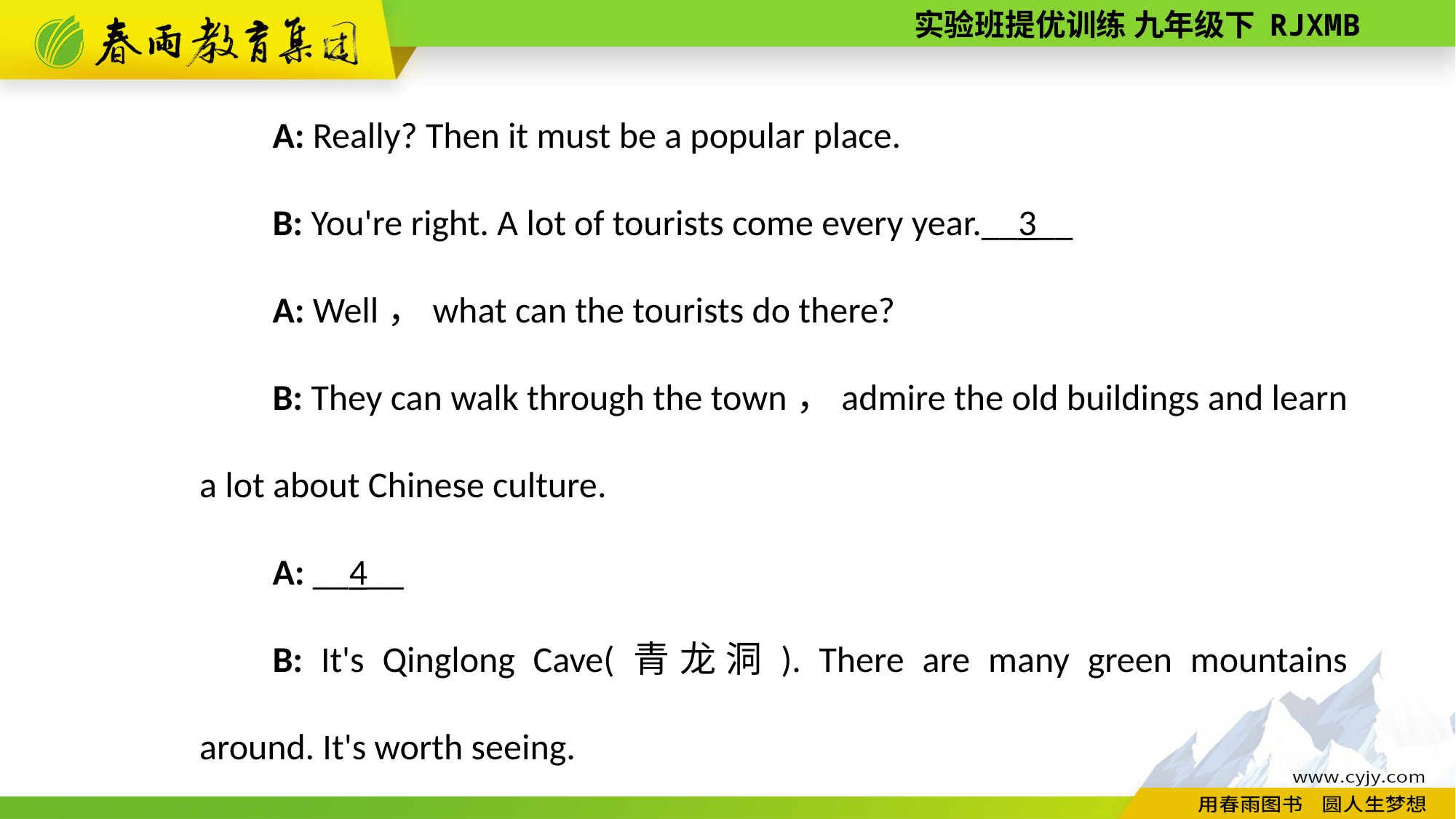

A: Really? Then it must be a popular place.
B: You're right. A lot of tourists come every year.__3__
A: Well，what can the tourists do there?
B: They can walk through the town，admire the old buildings and learn a lot about Chinese culture.
A: __4__
B: It's Qinglong Cave(青龙洞). There are many green mountains around. It's worth seeing.